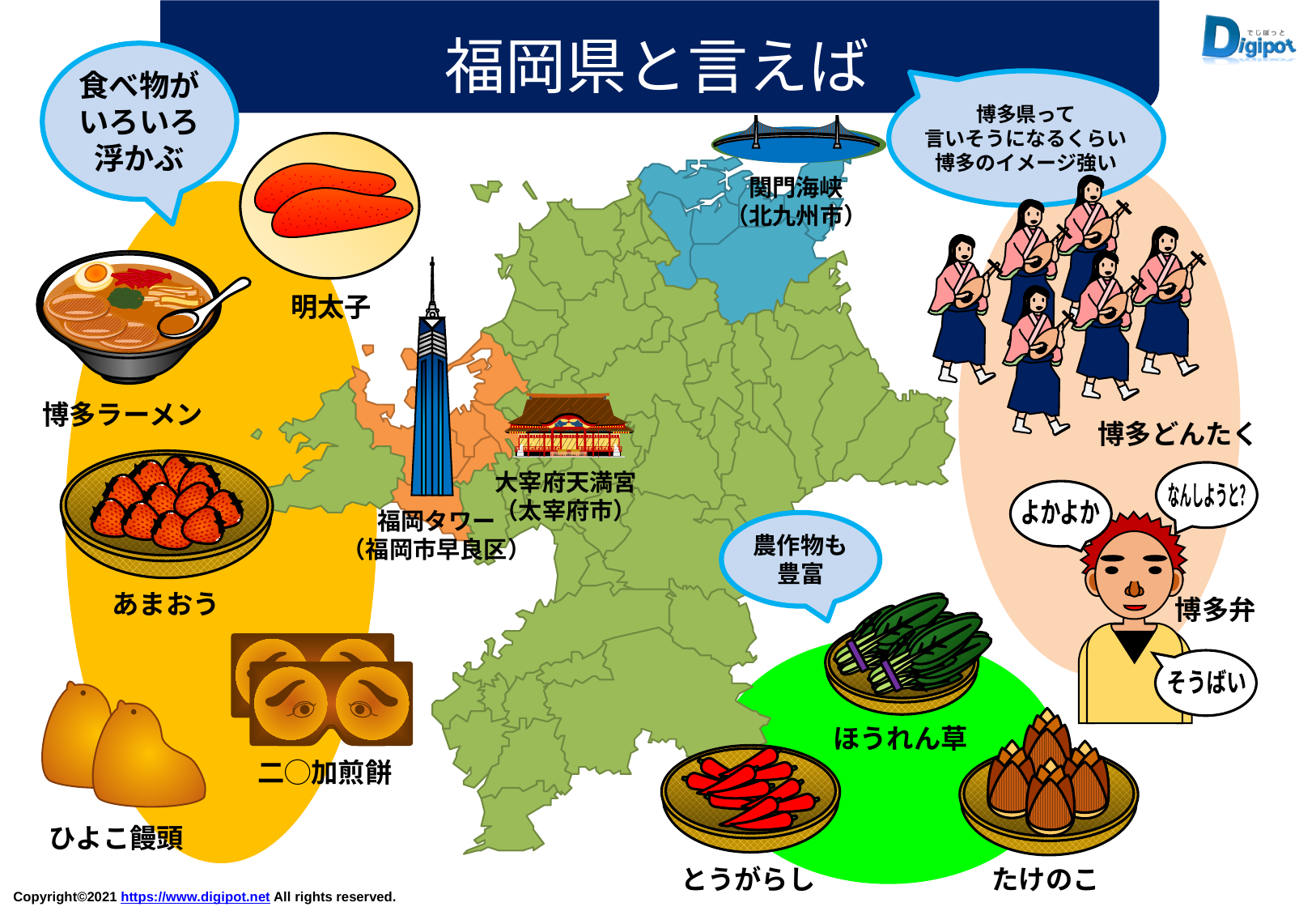

福岡県と言えば
食べ物が
いろいろ
浮かぶ
博多県って
言いそうになるくらい
博多のイメージ強い

関門海峡
（北九州市）

明太子
博多ラーメン

博多どんたく

大宰府天満宮
（太宰府市）

なんしようと？
よかよか

そうばい
福岡タワー
（福岡市早良区）
農作物も
豊富
あまおう
博多弁

ほうれん草

二◯加煎餅
ひよこ饅頭
とうがらし
たけのこ